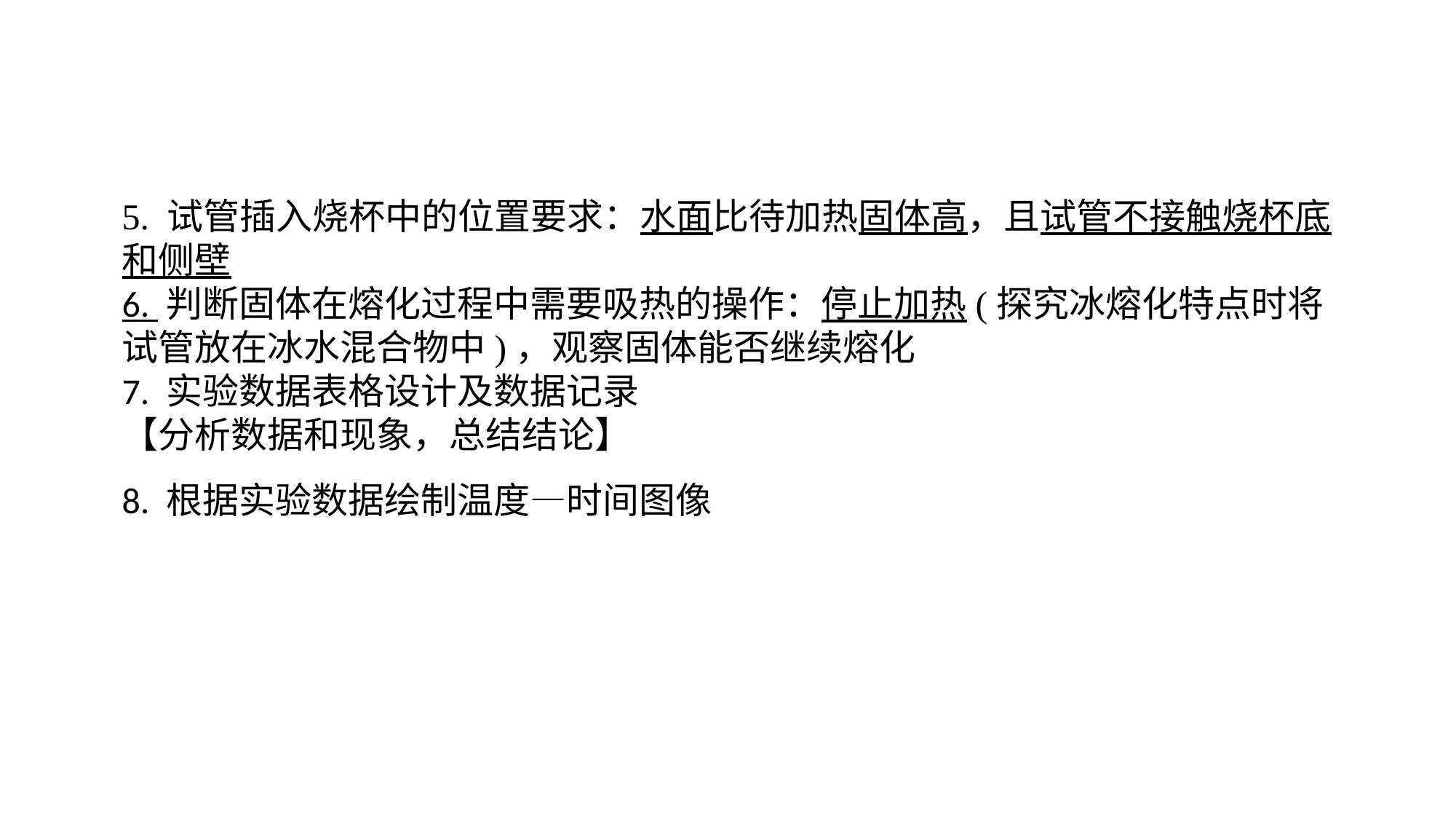

5. 试管插入烧杯中的位置要求：水面比待加热固体高，且试管不接触烧杯底和侧壁6. 判断固体在熔化过程中需要吸热的操作：停止加热(探究冰熔化特点时将试管放在冰水混合物中)，观察固体能否继续熔化7. 实验数据表格设计及数据记录【分析数据和现象，总结结论】8. 根据实验数据绘制温度—时间图像